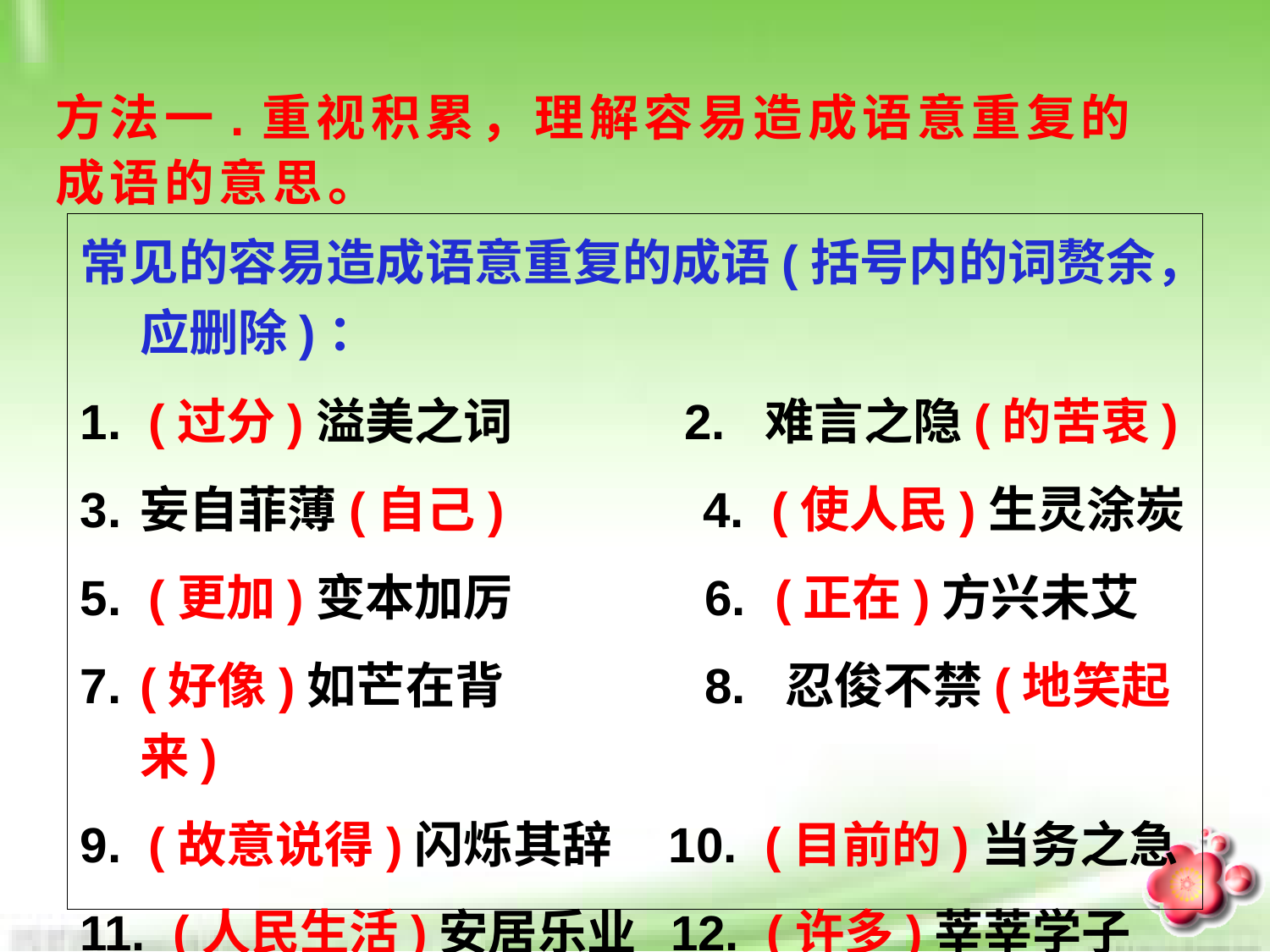

方法一.重视积累，理解容易造成语意重复的成语的意思。
常见的容易造成语意重复的成语(括号内的词赘余，应删除)：
1.  (过分)溢美之词　　　 2.  难言之隐(的苦衷)
3.	妄自菲薄(自己)  	    4.  (使人民)生灵涂炭
5.  (更加)变本加厉  	    6.	(正在)方兴未艾
7.	(好像)如芒在背  	    8.  忍俊不禁(地笑起来)
9.  (故意说得)闪烁其辞    10.  (目前的)当务之急
11.  (人民生活)安居乐业  12.  (许多)莘莘学子